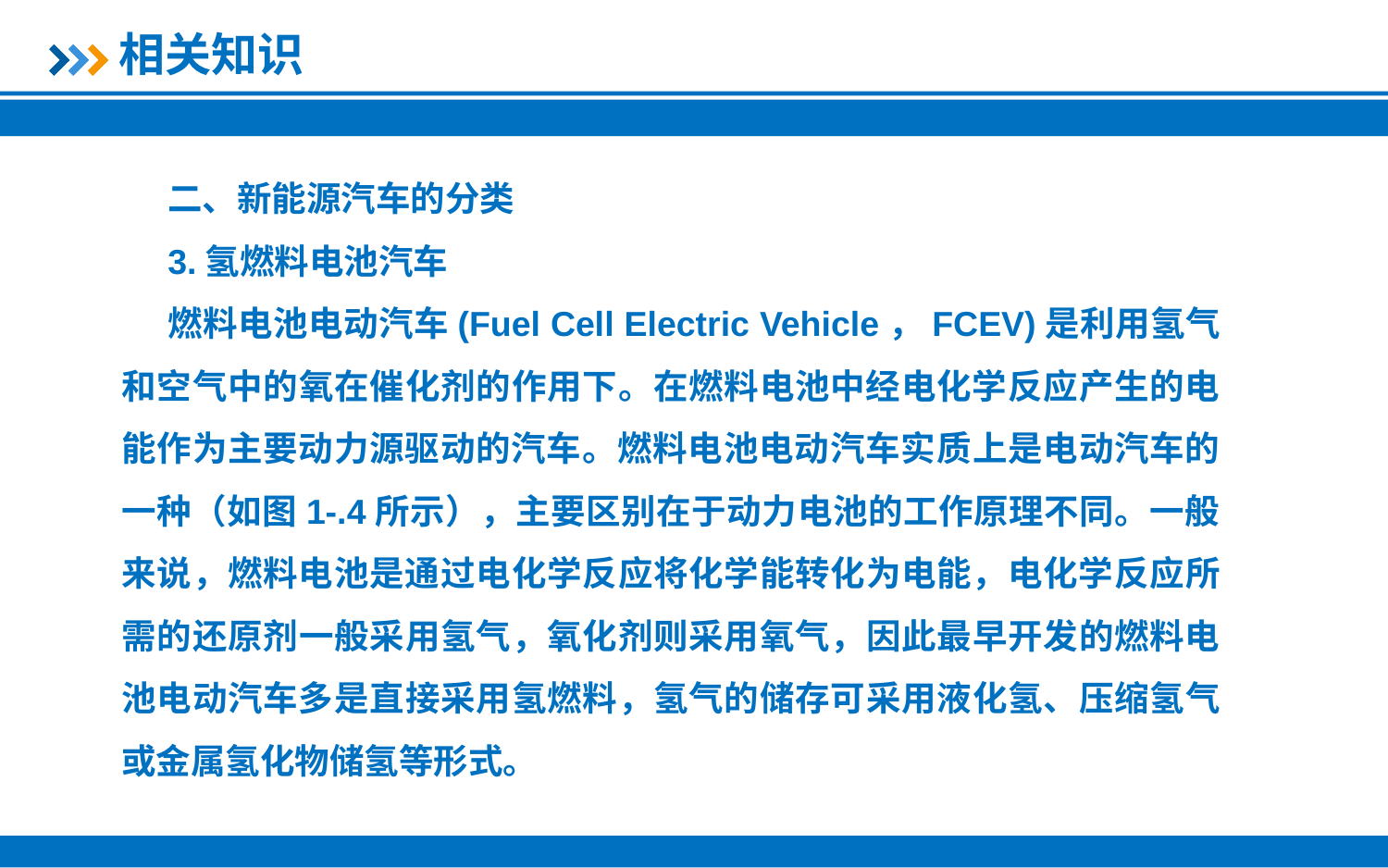

相关知识
二、新能源汽车的分类
3.氢燃料电池汽车
燃料电池电动汽车(Fuel Cell Electric Vehicle，FCEV)是利用氢气和空气中的氧在催化剂的作用下。在燃料电池中经电化学反应产生的电能作为主要动力源驱动的汽车。燃料电池电动汽车实质上是电动汽车的一种（如图1-.4所示），主要区别在于动力电池的工作原理不同。一般来说，燃料电池是通过电化学反应将化学能转化为电能，电化学反应所需的还原剂一般采用氢气，氧化剂则采用氧气，因此最早开发的燃料电池电动汽车多是直接采用氢燃料，氢气的储存可采用液化氢、压缩氢气或金属氢化物储氢等形式。